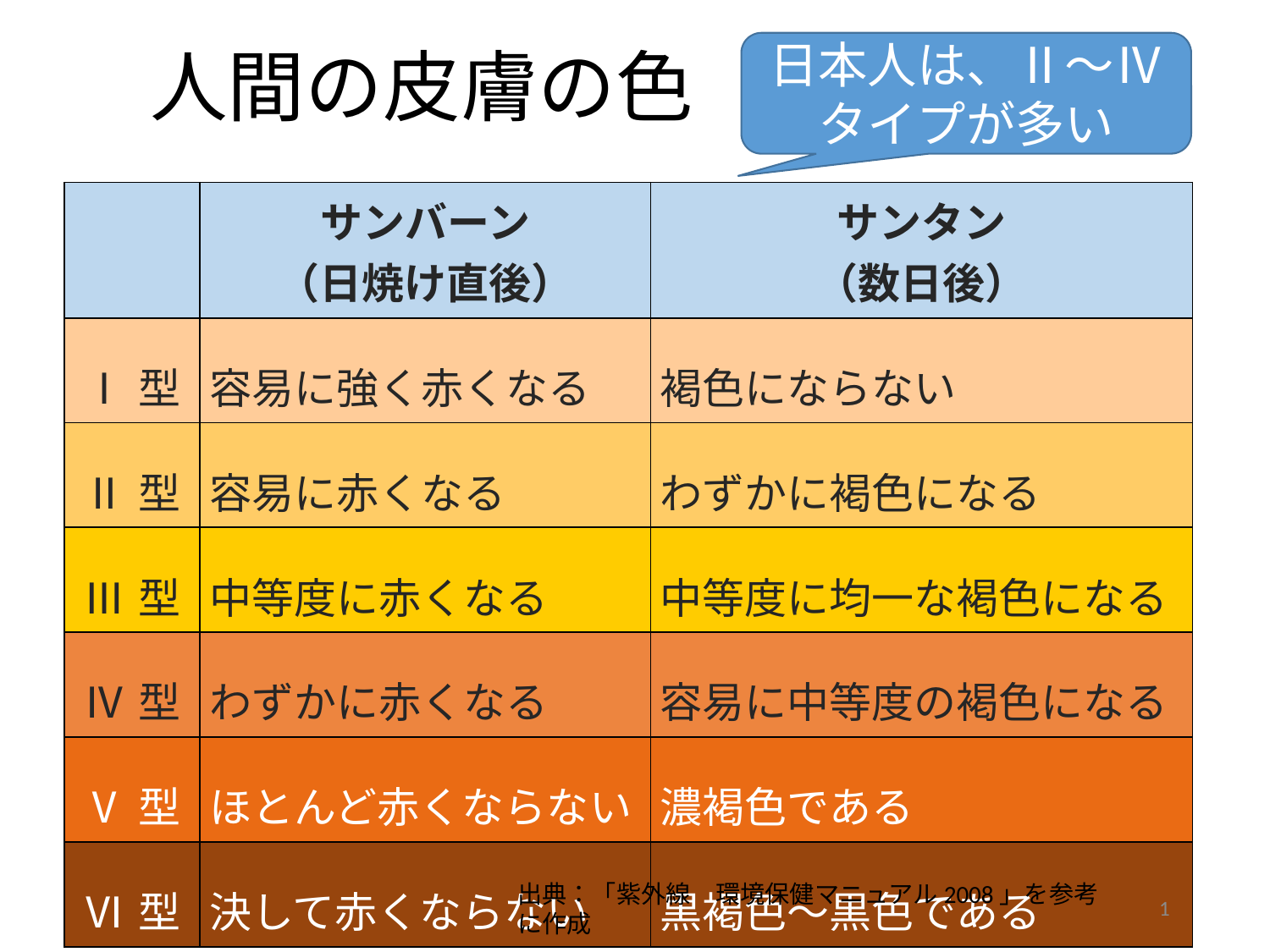

# 人間の皮膚の色
日本人は、Ⅱ～Ⅳタイプが多い
|  | サンバーン （日焼け直後） | サンタン （数日後） |
| --- | --- | --- |
| Ⅰ型 | 容易に強く赤くなる | 褐色にならない |
| Ⅱ型 | 容易に赤くなる | わずかに褐色になる |
| Ⅲ型 | 中等度に赤くなる | 中等度に均一な褐色になる |
| Ⅳ型 | わずかに赤くなる | 容易に中等度の褐色になる |
| Ⅴ型 | ほとんど赤くならない | 濃褐色である |
| Ⅵ型 | 決して赤くならない | 黒褐色～黒色である |
出典：「紫外線　環境保健マニュアル2008」を参考に作成
1